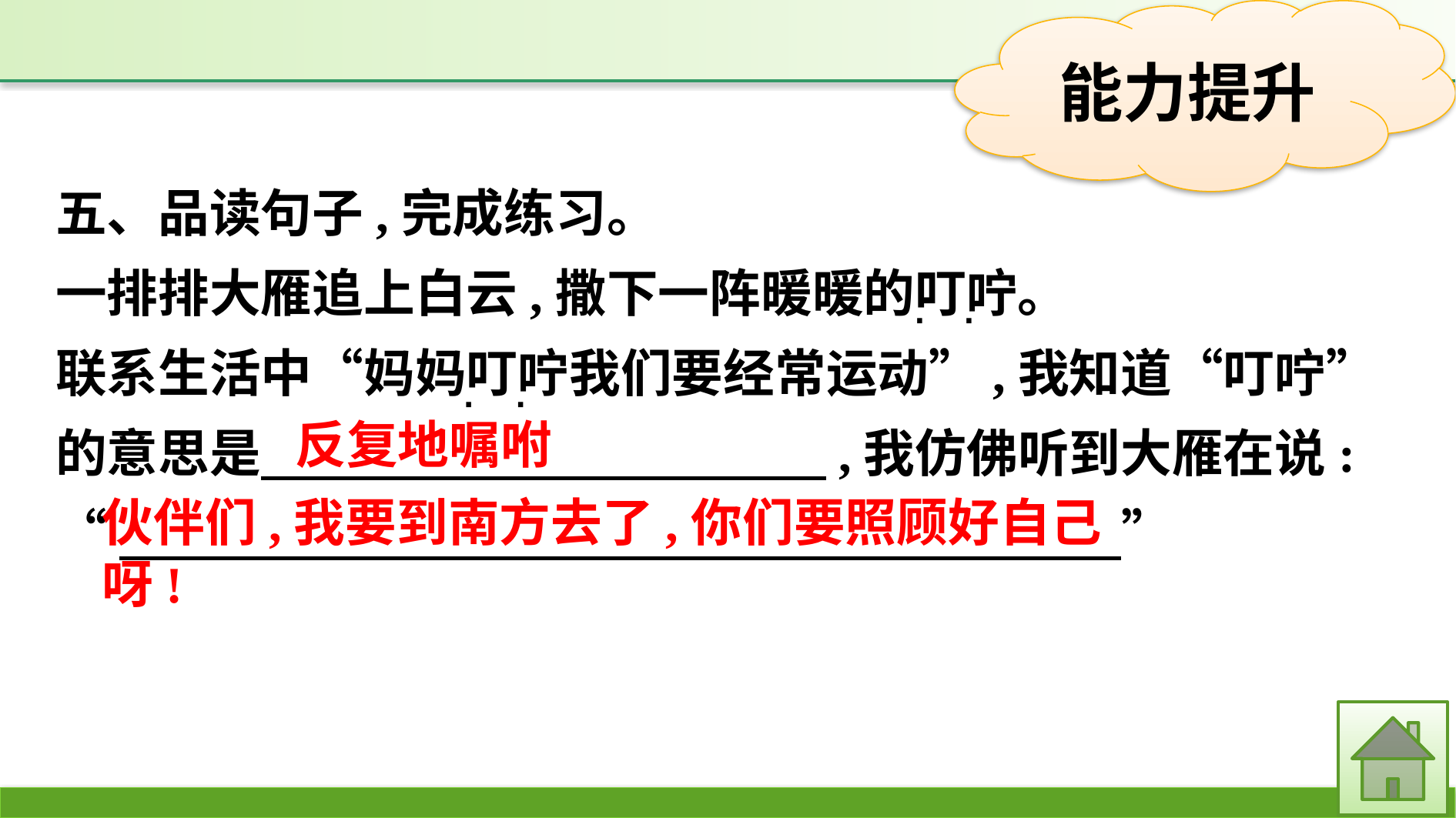

五、品读句子,完成练习。
一排排大雁追上白云,撒下一阵暖暖的叮咛。
联系生活中“妈妈叮咛我们要经常运动”,我知道“叮咛”的意思是　　　　　　　　　　　,我仿佛听到大雁在说:
“　                                                                                 ”
·
·
·
·
反复地嘱咐
伙伴们,我要到南方去了,你们要照顾好自己呀!